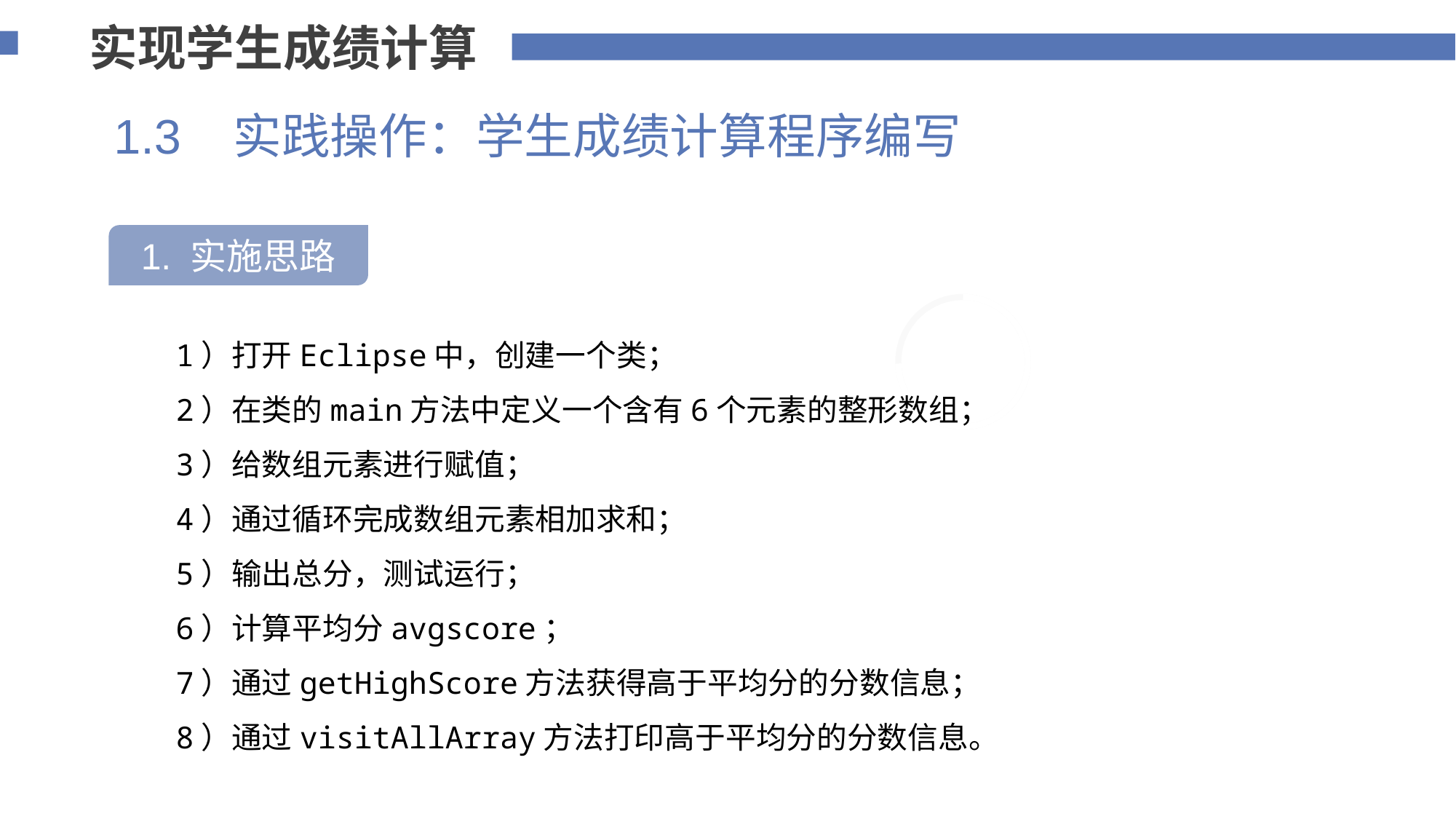

实现学生成绩计算

1.3   实践操作：学生成绩计算程序编写
1. 实施思路

75%
    1）打开Eclipse中，创建一个类；
    2）在类的main方法中定义一个含有6个元素的整形数组；
    3）给数组元素进行赋值；
    4）通过循环完成数组元素相加求和；
    5）输出总分，测试运行；
    6）计算平均分avgscore；
    7）通过getHighScore方法获得高于平均分的分数信息；
    8）通过visitAllArray方法打印高于平均分的分数信息。